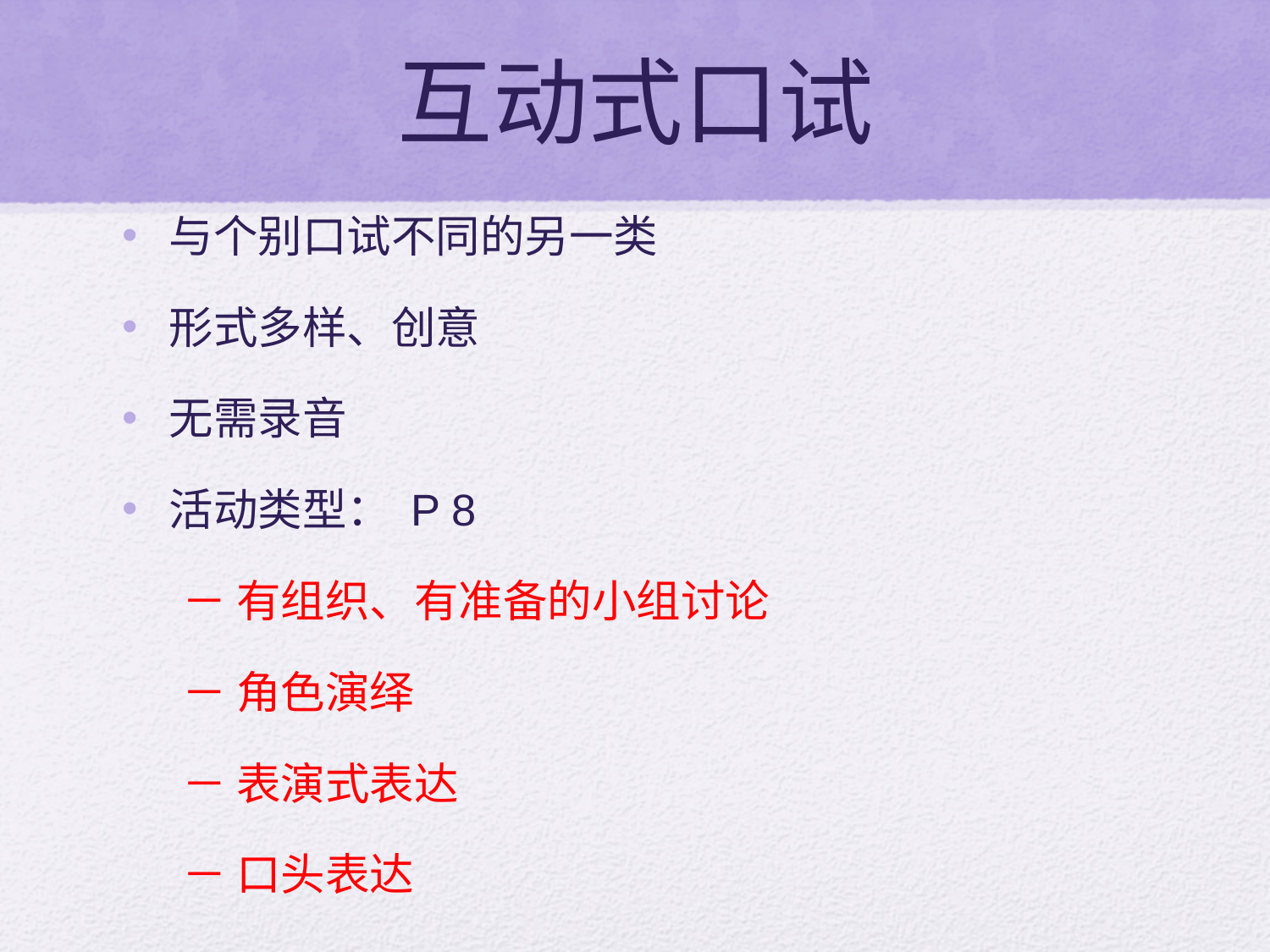

# 互动式口试
与个别口试不同的另一类
形式多样、创意
无需录音
活动类型： P 8
     － 有组织、有准备的小组讨论
     － 角色演绎
     － 表演式表达
     － 口头表达